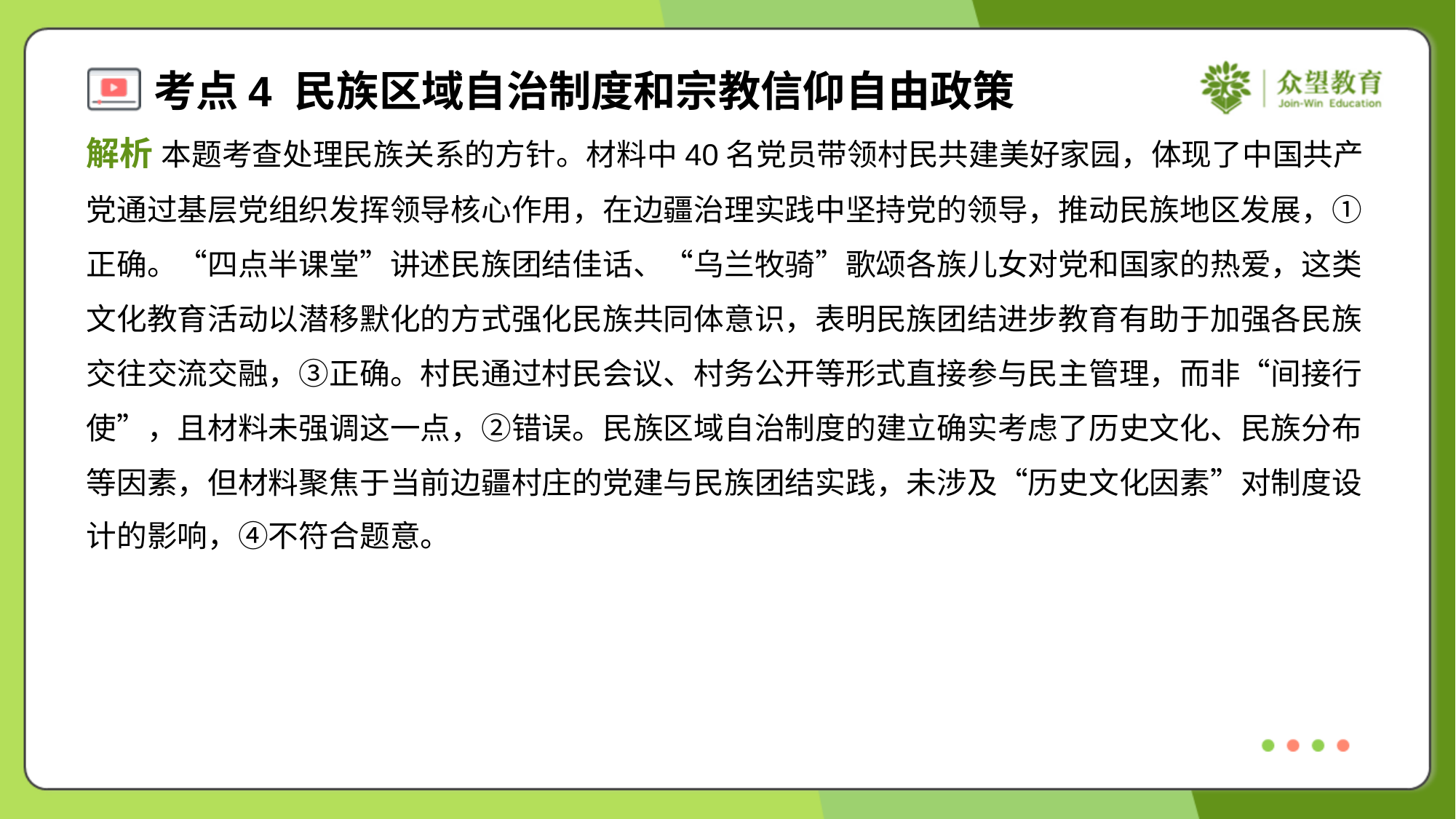

解析 本题考查处理民族关系的方针。材料中40名党员带领村民共建美好家园，体现了中国共产
党通过基层党组织发挥领导核心作用，在边疆治理实践中坚持党的领导，推动民族地区发展，①
正确。“四点半课堂”讲述民族团结佳话、“乌兰牧骑”歌颂各族儿女对党和国家的热爱，这类
文化教育活动以潜移默化的方式强化民族共同体意识，表明民族团结进步教育有助于加强各民族
交往交流交融，③正确。村民通过村民会议、村务公开等形式直接参与民主管理，而非“间接行
使”，且材料未强调这一点，②错误。民族区域自治制度的建立确实考虑了历史文化、民族分布
等因素，但材料聚焦于当前边疆村庄的党建与民族团结实践，未涉及“历史文化因素”对制度设
计的影响，④不符合题意。